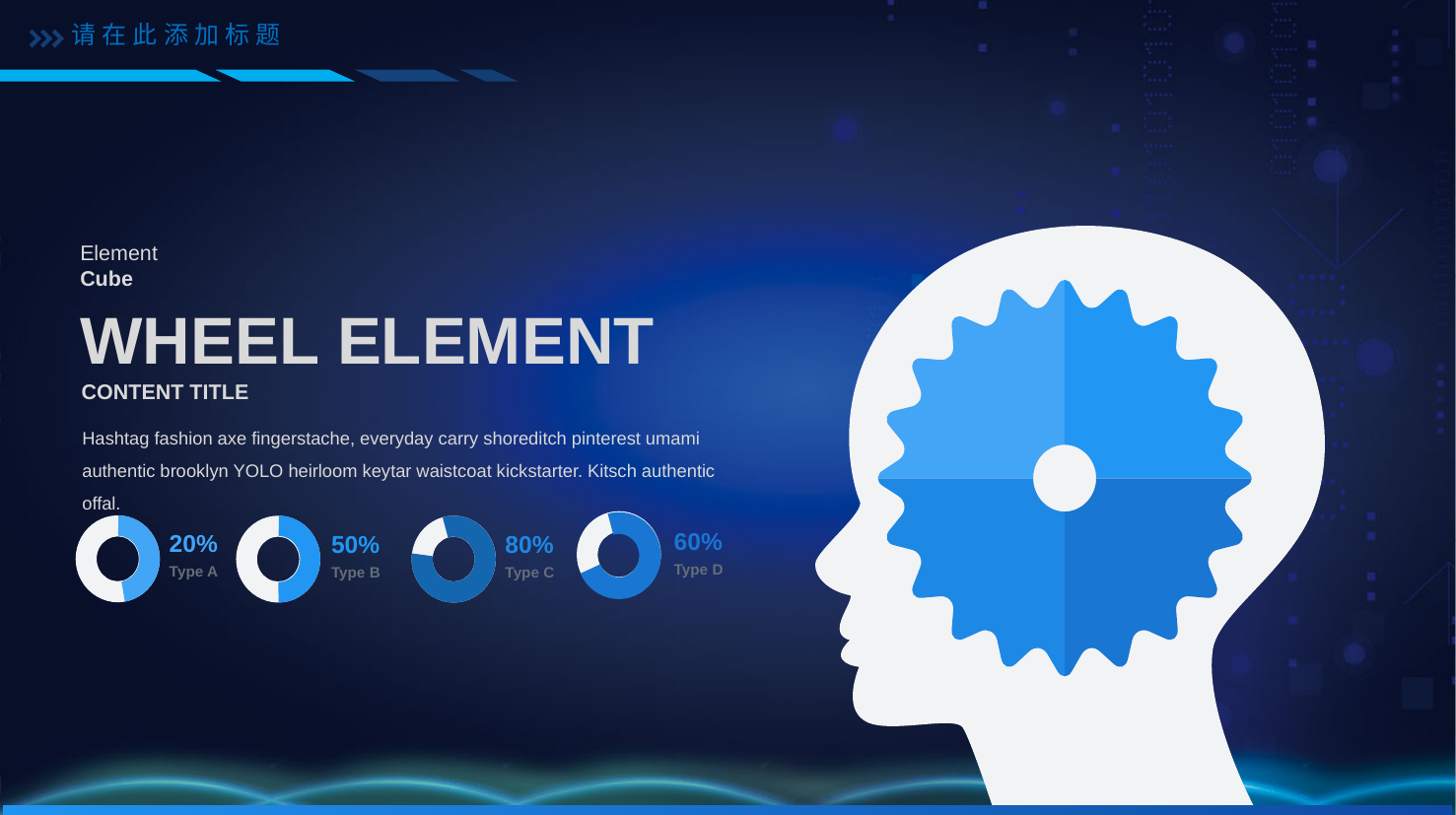

请在此添加标题

Element
Cube

WHEEL ELEMENT
CONTENT TITLE
Hashtag fashion axe fingerstache, everyday carry shoreditch pinterest umami authentic brooklyn YOLO heirloom keytar waistcoat kickstarter. Kitsch authentic offal.

60%
20%
80%
50%
Type D
Type A
Type C
Type B